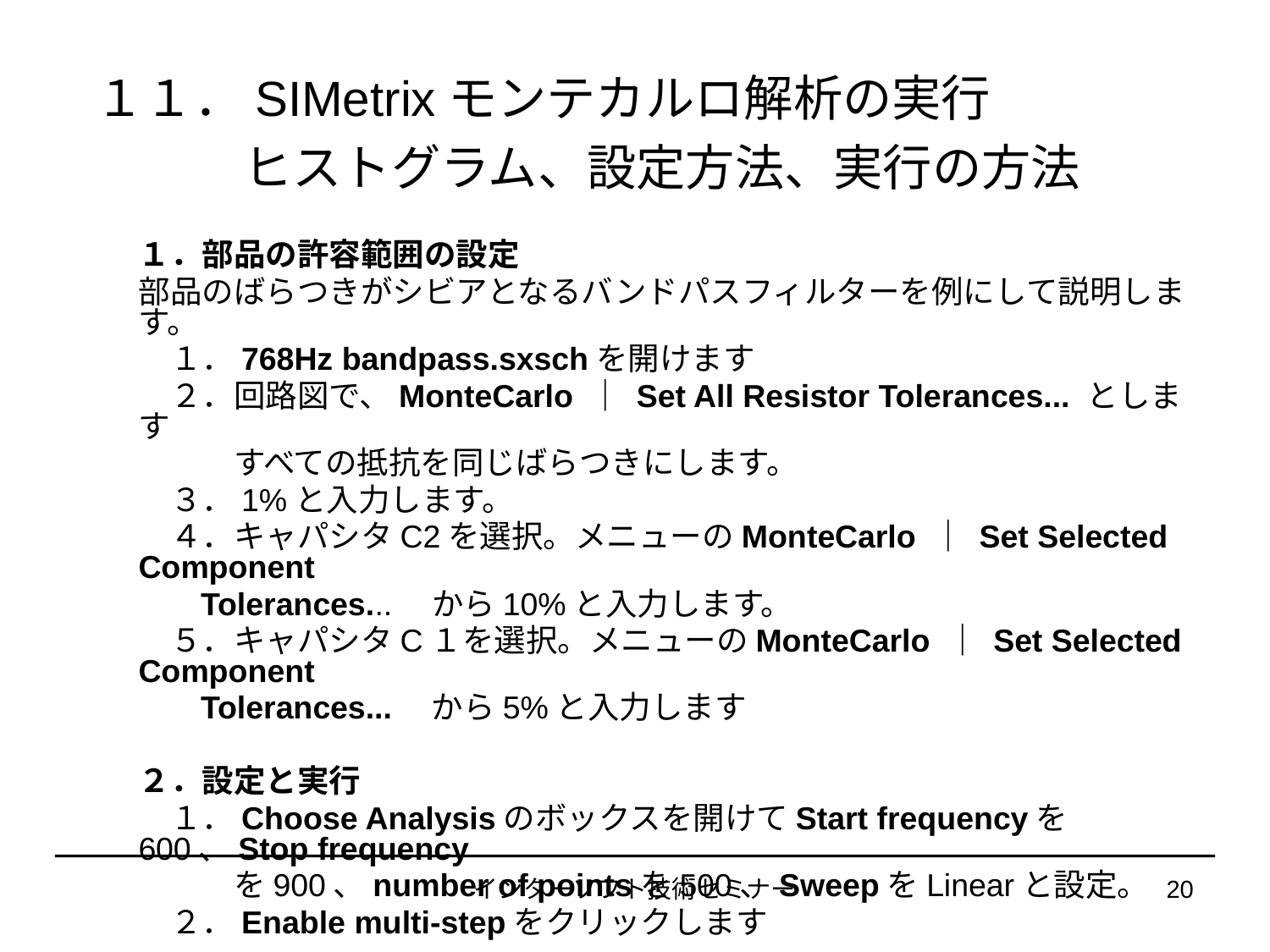

１１．SIMetrixモンテカルロ解析の実行
　　　ヒストグラム、設定方法、実行の方法

１．部品の許容範囲の設定
部品のばらつきがシビアとなるバンドパスフィルターを例にして説明します。
　１．768Hz bandpass.sxschを開けます
　２．回路図で、MonteCarlo ｜ Set All Resistor Tolerances... とします
　　　すべての抵抗を同じばらつきにします。
　３．1%と入力します。
　４．キャパシタC2を選択。メニューのMonteCarlo ｜ Set Selected Component
       Tolerances...　から10%と入力します。
　５．キャパシタC１を選択。メニューのMonteCarlo ｜ Set Selected Component
       Tolerances...　から5%と入力します

２．設定と実行
　１．Choose Analysisのボックスを開けてStart frequencyを600、Stop frequency
　　　を900、number of pointsを500、SweepをLinearと設定。
　２．Enable multi-stepをクリックします

インターソフト技術セミナー
20